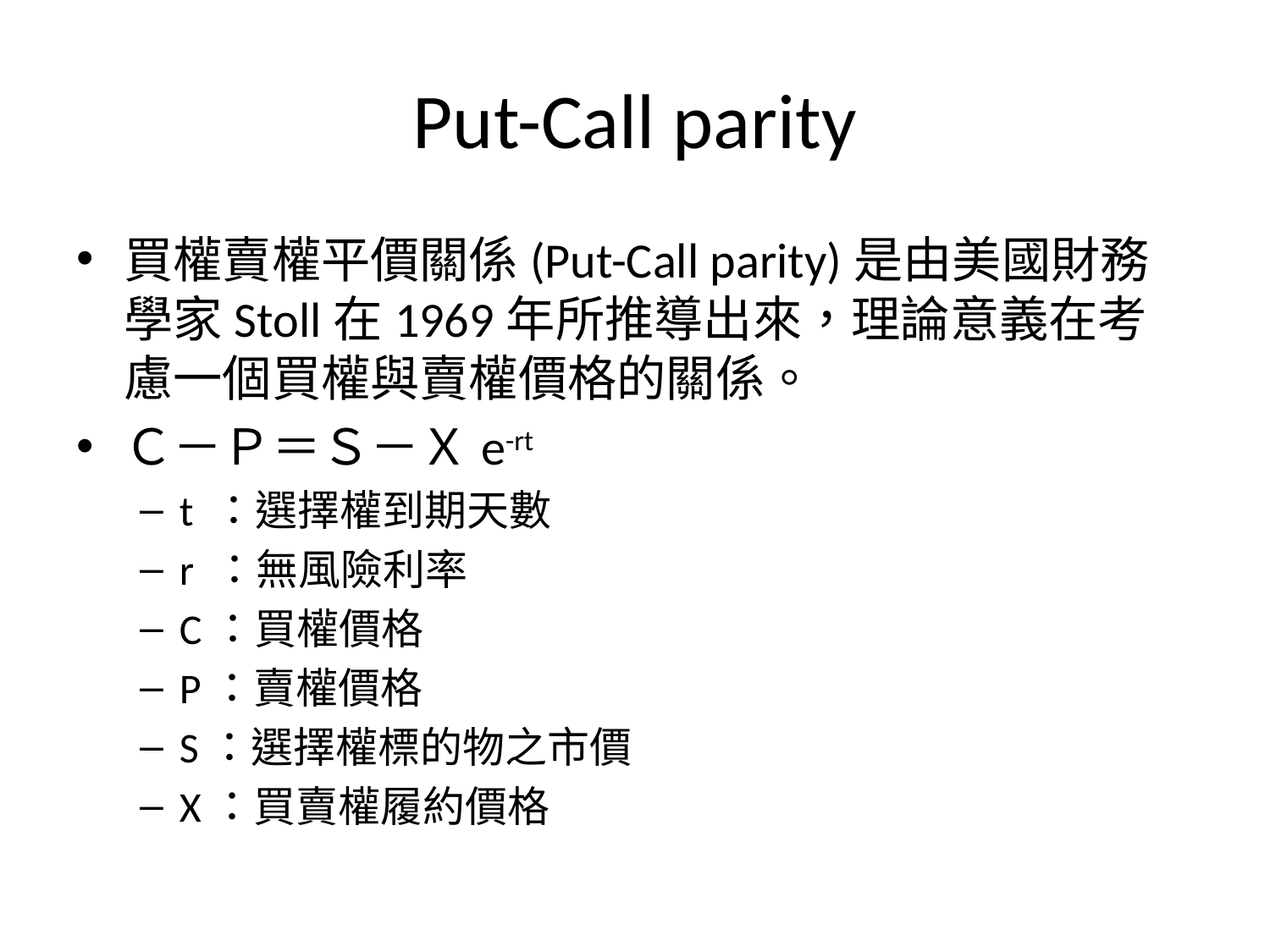

# Put-Call parity
買權賣權平價關係(Put-Call parity)是由美國財務學家Stoll在1969年所推導出來，理論意義在考慮一個買權與賣權價格的關係。
Ｃ－Ｐ＝Ｓ－Ｘe-rt
t ：選擇權到期天數
r ：無風險利率
C：買權價格
P：賣權價格
S：選擇權標的物之市價
X：買賣權履約價格